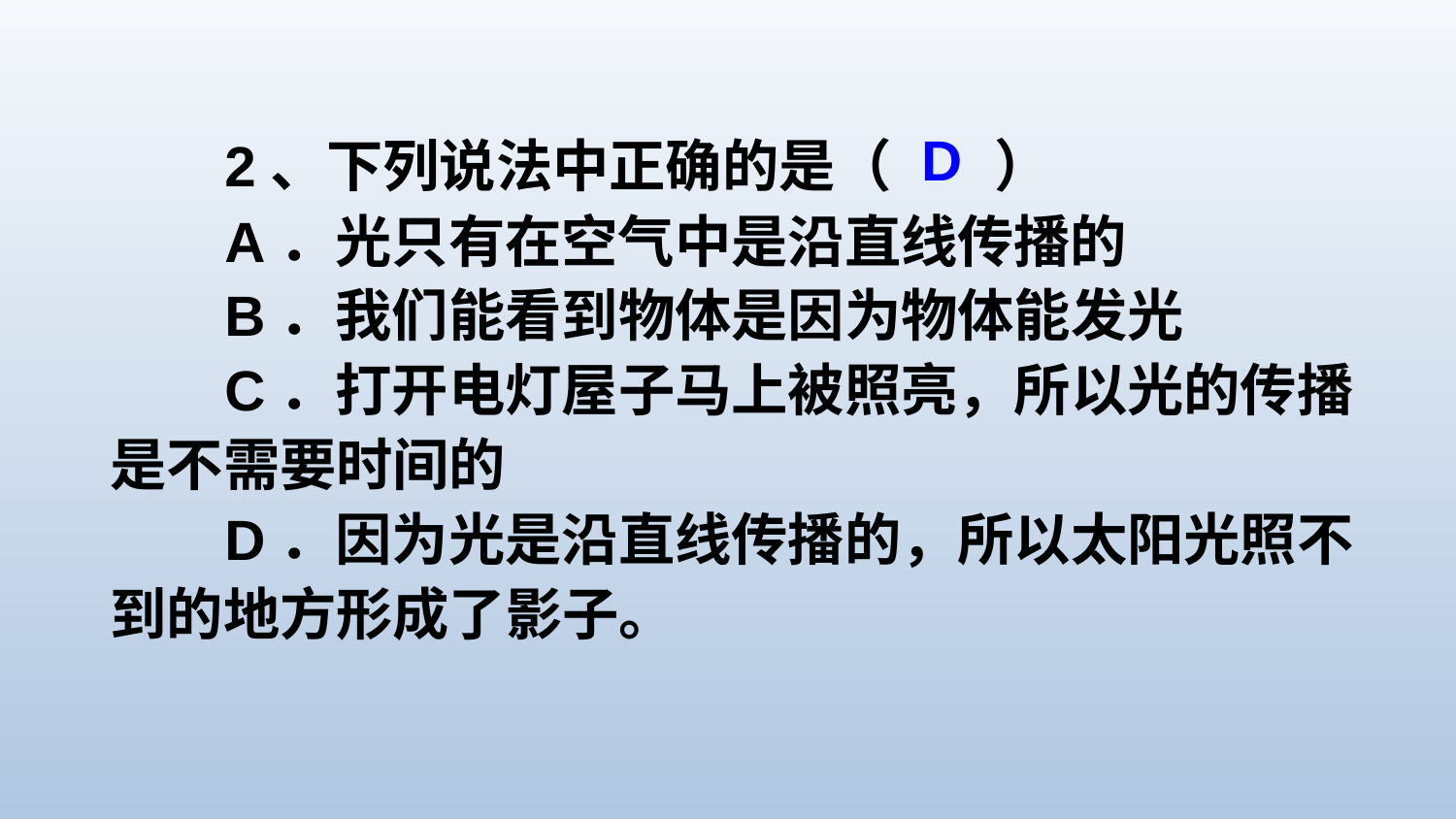

2、下列说法中正确的是（        ）
A．光只有在空气中是沿直线传播的
B．我们能看到物体是因为物体能发光
C．打开电灯屋子马上被照亮，所以光的传播是不需要时间的
D．因为光是沿直线传播的，所以太阳光照不到的地方形成了影子。
D